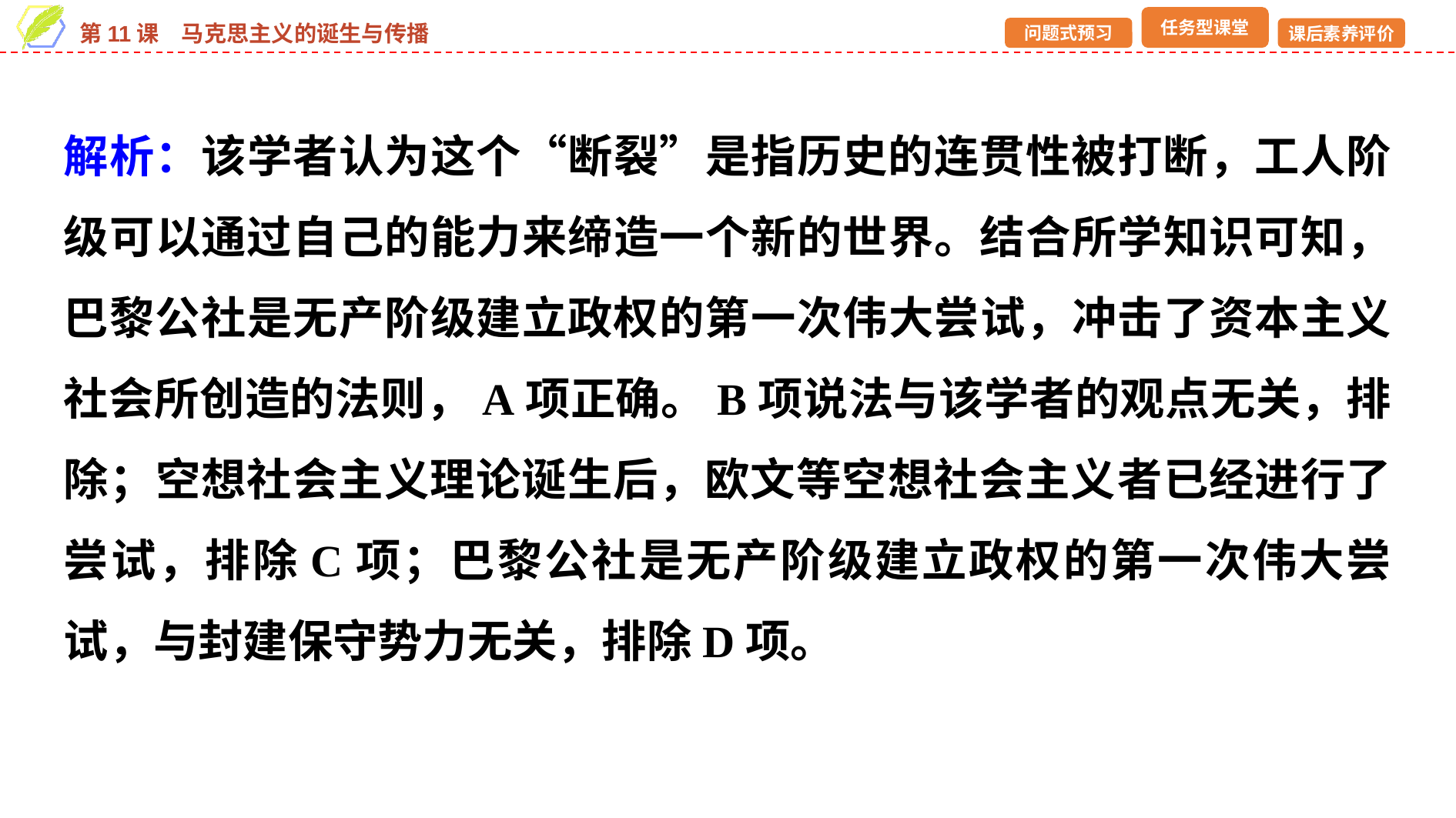

解析：该学者认为这个“断裂”是指历史的连贯性被打断，工人阶级可以通过自己的能力来缔造一个新的世界。结合所学知识可知，巴黎公社是无产阶级建立政权的第一次伟大尝试，冲击了资本主义社会所创造的法则，A项正确。B项说法与该学者的观点无关，排除；空想社会主义理论诞生后，欧文等空想社会主义者已经进行了尝试，排除C项；巴黎公社是无产阶级建立政权的第一次伟大尝试，与封建保守势力无关，排除D项。